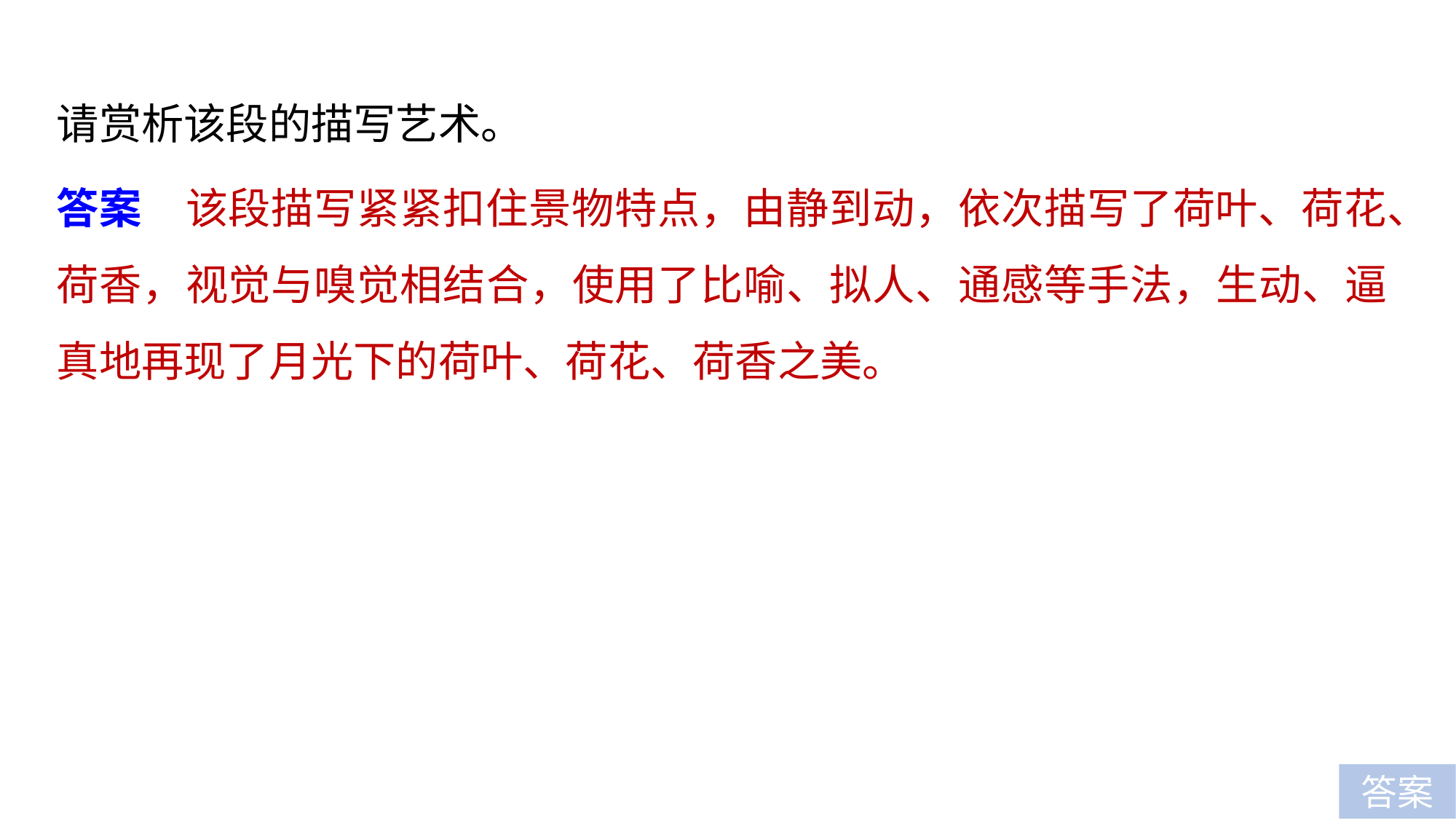

请赏析该段的描写艺术。
答案　该段描写紧紧扣住景物特点，由静到动，依次描写了荷叶、荷花、荷香，视觉与嗅觉相结合，使用了比喻、拟人、通感等手法，生动、逼真地再现了月光下的荷叶、荷花、荷香之美。
答案